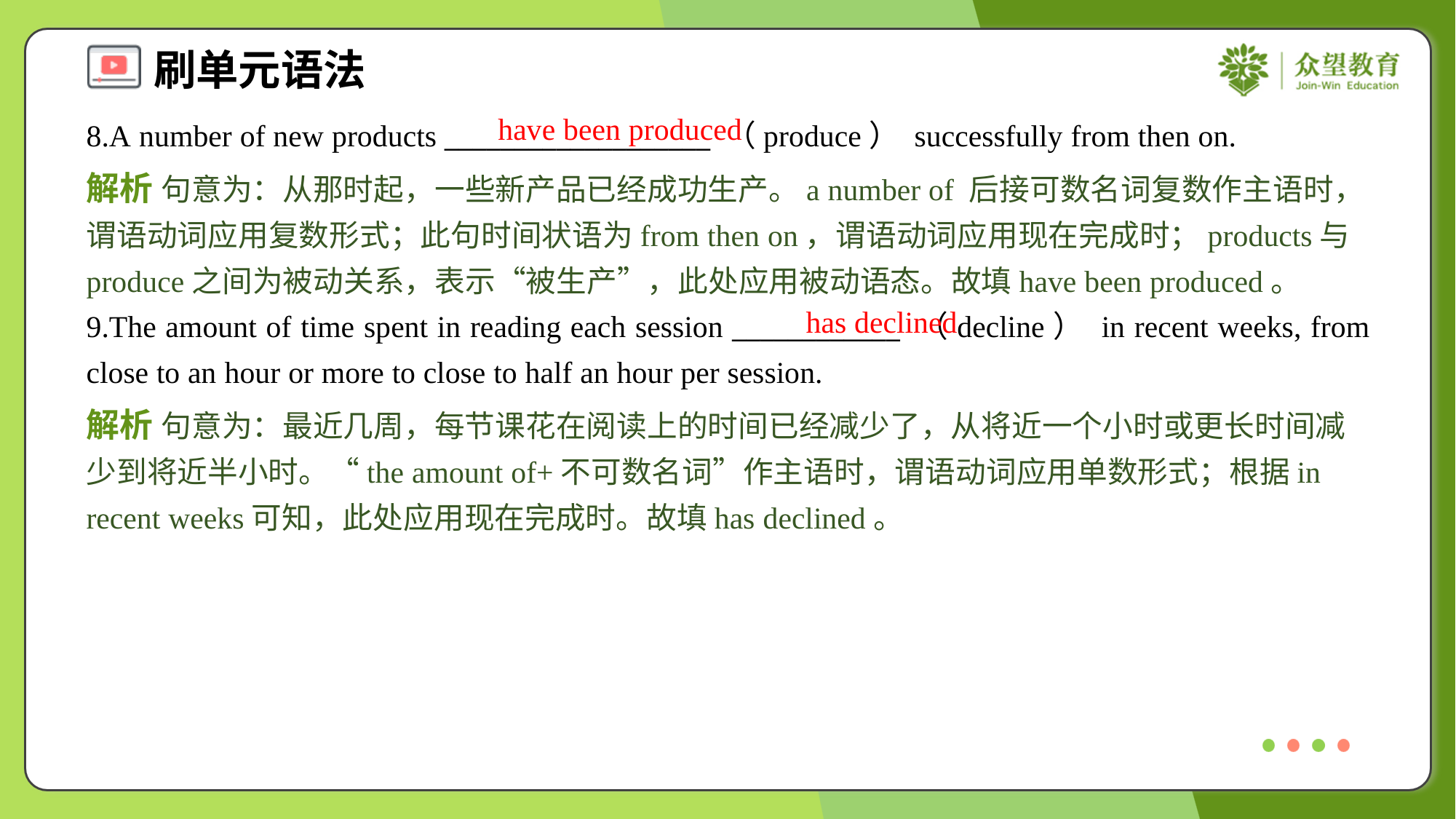

have been produced
8.A number of new products ___________________ （produce） successfully from then on.
解析 句意为：从那时起，一些新产品已经成功生产。a number of 后接可数名词复数作主语时，谓语动词应用复数形式；此句时间状语为from then on，谓语动词应用现在完成时；products与produce之间为被动关系，表示“被生产”，此处应用被动语态。故填have been produced。
has declined
9.The amount of time spent in reading each session ____________ （decline） in recent weeks, from close to an hour or more to close to half an hour per session.
解析 句意为：最近几周，每节课花在阅读上的时间已经减少了，从将近一个小时或更长时间减少到将近半小时。“the amount of+不可数名词”作主语时，谓语动词应用单数形式；根据in recent weeks可知，此处应用现在完成时。故填has declined。